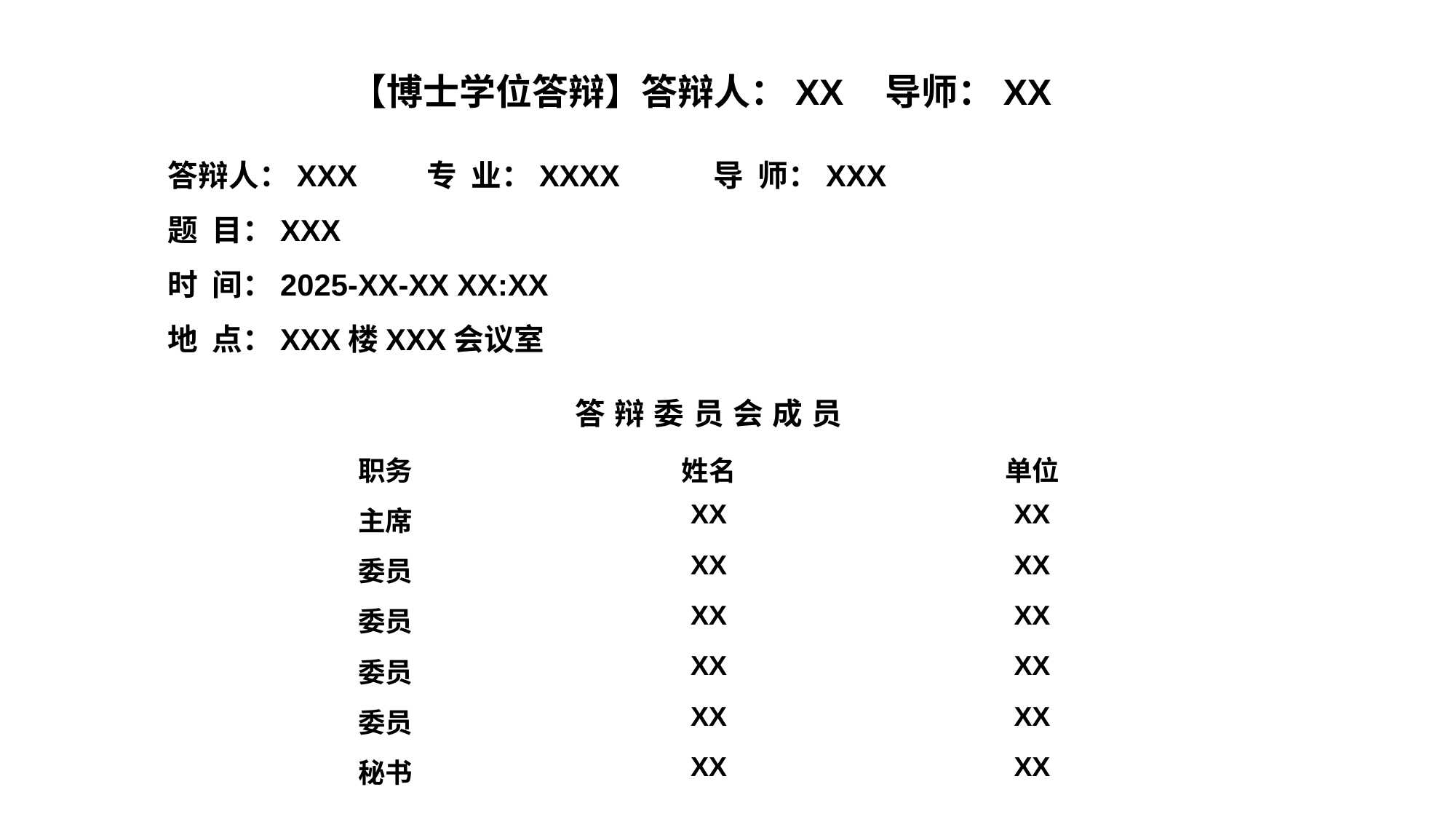

【博士学位答辩】答辩人：XX    导师：XX

# 答辩人：XXX	    专  业：XXXX	导  师：XXX 题  目：XXX 时  间：2025-XX-XX XX:XX 地  点：XXX楼XXX会议室
| 答辩委员会成员 |  |  |
| --- | --- | --- |
| 职务 | 姓名 | 单位 |
| 主席 | XX | XX |
| 委员 | XX | XX |
| 委员 | XX | XX |
| 委员 | XX | XX |
| 委员 | XX | XX |
| 秘书 | XX | XX |